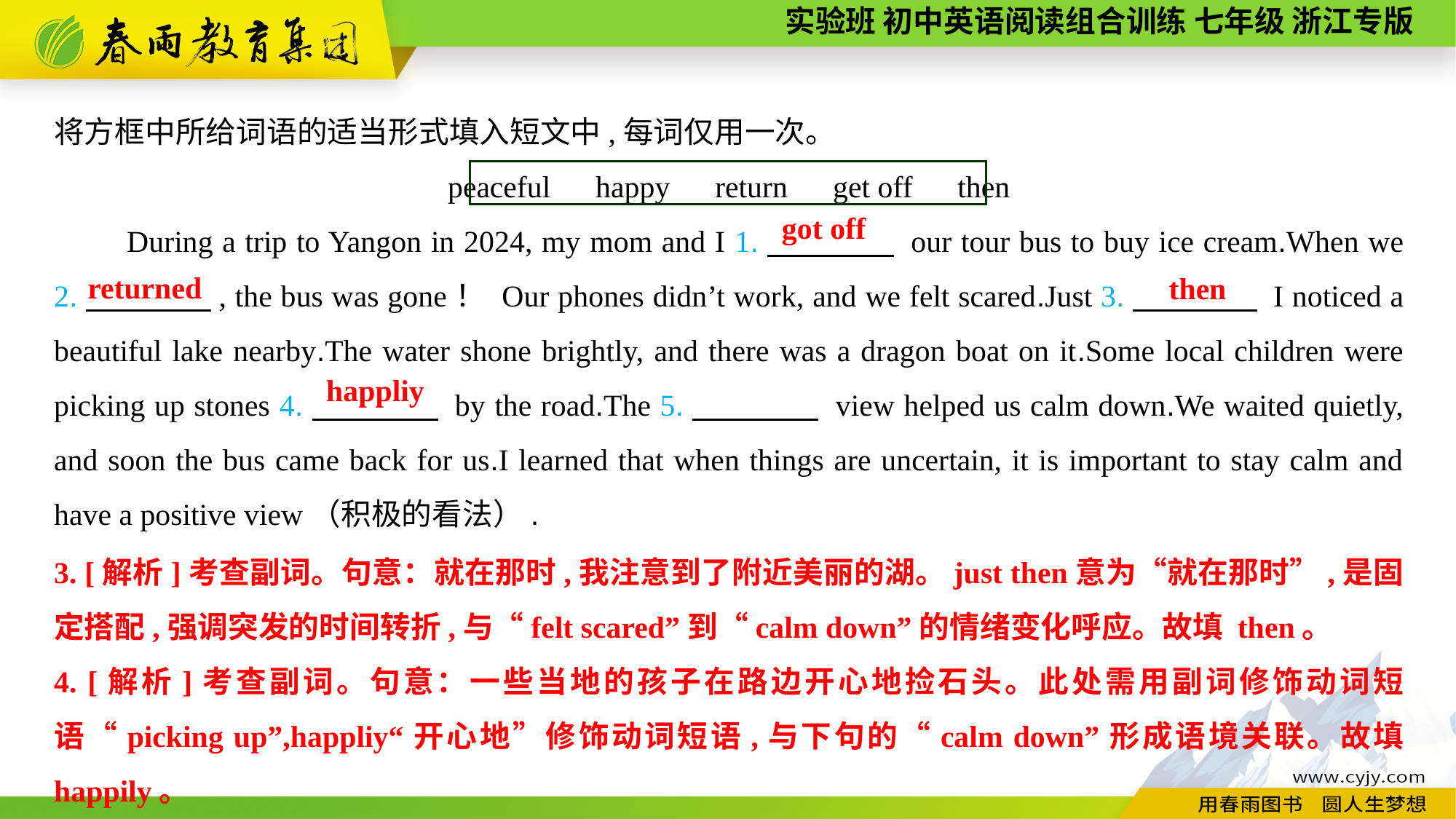

将方框中所给词语的适当形式填入短文中,每词仅用一次。
peaceful　happy　return　get off　then
During a trip to Yangon in 2024, my mom and I 1.　　　　 our tour bus to buy ice cream.When we 2.　　　　, the bus was gone！ Our phones didn’t work, and we felt scared.Just 3.　　　　 I noticed a beautiful lake nearby.The water shone brightly, and there was a dragon boat on it.Some local children were picking up stones 4.　　　　 by the road.The 5.　　　　 view helped us calm down.We waited quietly, and soon the bus came back for us.I learned that when things are uncertain, it is important to stay calm and have a positive view（积极的看法）.

got off
returned
then
happliy
3. [解析]考查副词。句意：就在那时,我注意到了附近美丽的湖。just then意为“就在那时”,是固定搭配,强调突发的时间转折,与“felt scared”到“calm down”的情绪变化呼应。故填 then。
4. [解析]考查副词。句意：一些当地的孩子在路边开心地捡石头。此处需用副词修饰动词短语“picking up”,happliy“开心地”修饰动词短语,与下句的“calm down”形成语境关联。故填 happily。